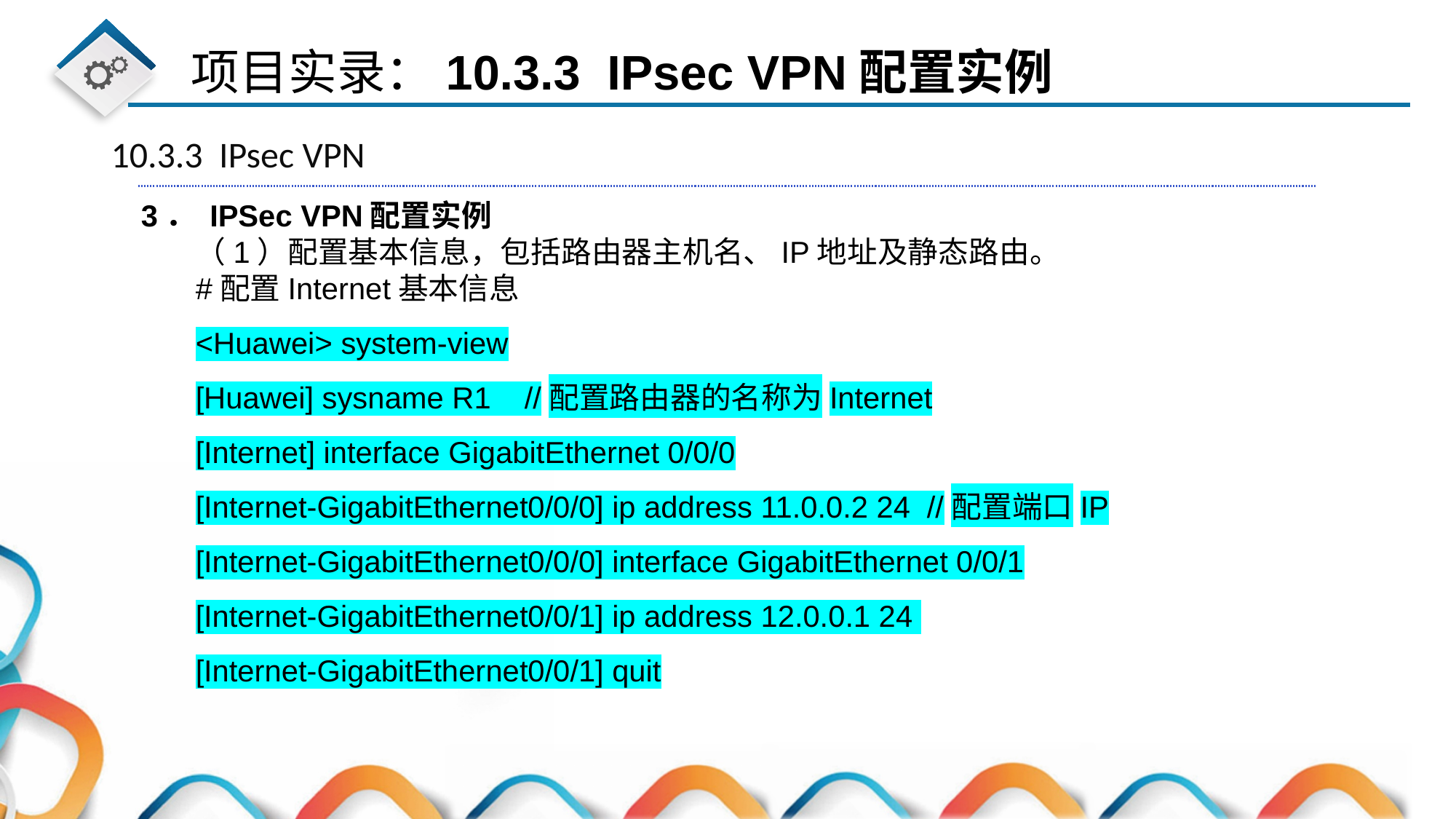

10.3.3  IPsec VPN

3． IPSec VPN配置实例
（1）配置基本信息，包括路由器主机名、IP地址及静态路由。
#配置Internet基本信息
<Huawei> system-view
[Huawei] sysname R1    //配置路由器的名称为Internet
[Internet] interface GigabitEthernet 0/0/0
[Internet-GigabitEthernet0/0/0] ip address 11.0.0.2 24  //配置端口IP
[Internet-GigabitEthernet0/0/0] interface GigabitEthernet 0/0/1
[Internet-GigabitEthernet0/0/1] ip address 12.0.0.1 24
[Internet-GigabitEthernet0/0/1] quit